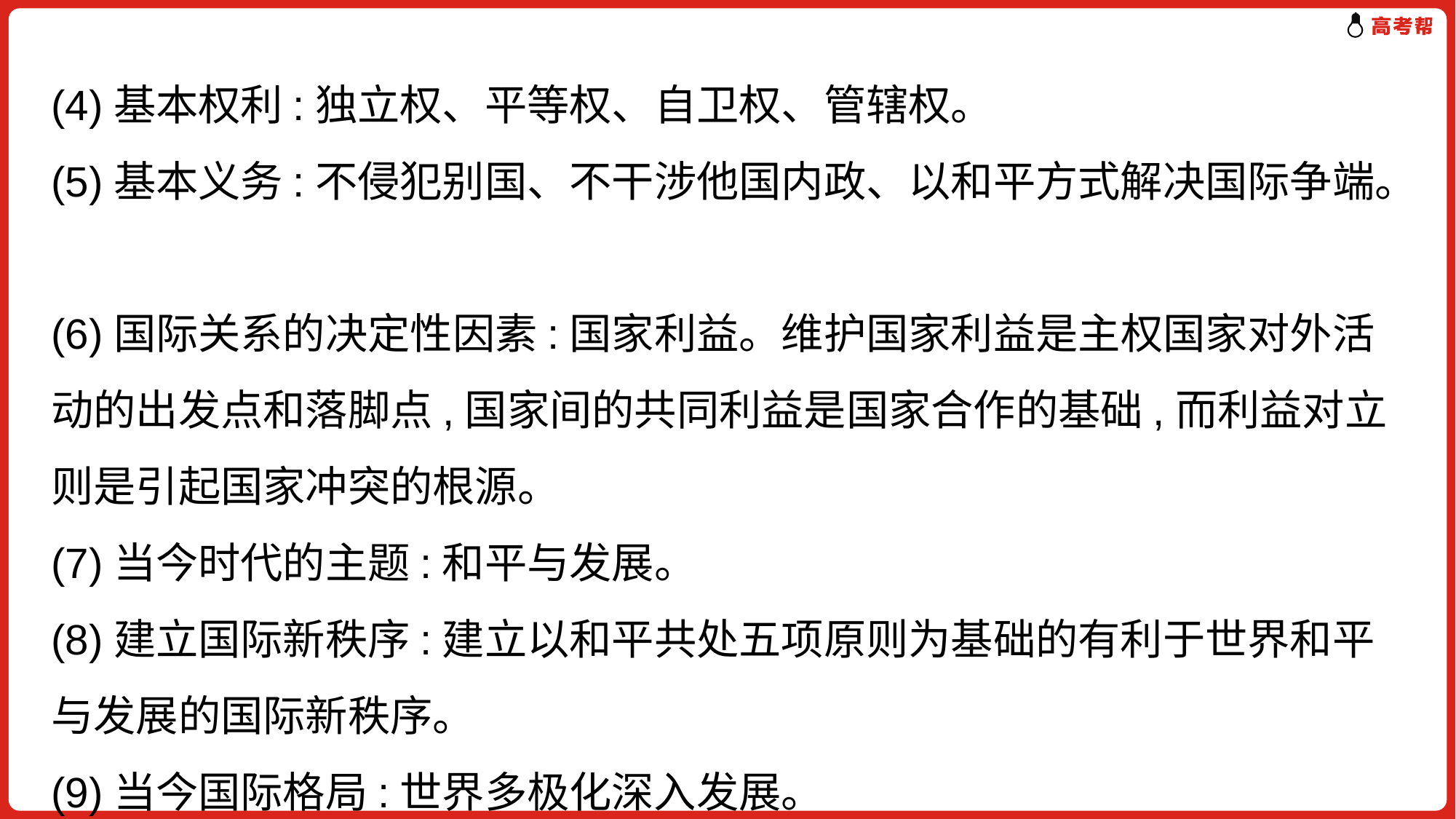

# (4)基本权利:独立权、平等权、自卫权、管辖权。 (5)基本义务:不侵犯别国、不干涉他国内政、以和平方式解决国际争端。 (6)国际关系的决定性因素:国家利益。维护国家利益是主权国家对外活动的出发点和落脚点,国家间的共同利益是国家合作的基础,而利益对立则是引起国家冲突的根源。 (7)当今时代的主题:和平与发展。 (8)建立国际新秩序:建立以和平共处五项原则为基础的有利于世界和平与发展的国际新秩序。 (9)当今国际格局:世界多极化深入发展。